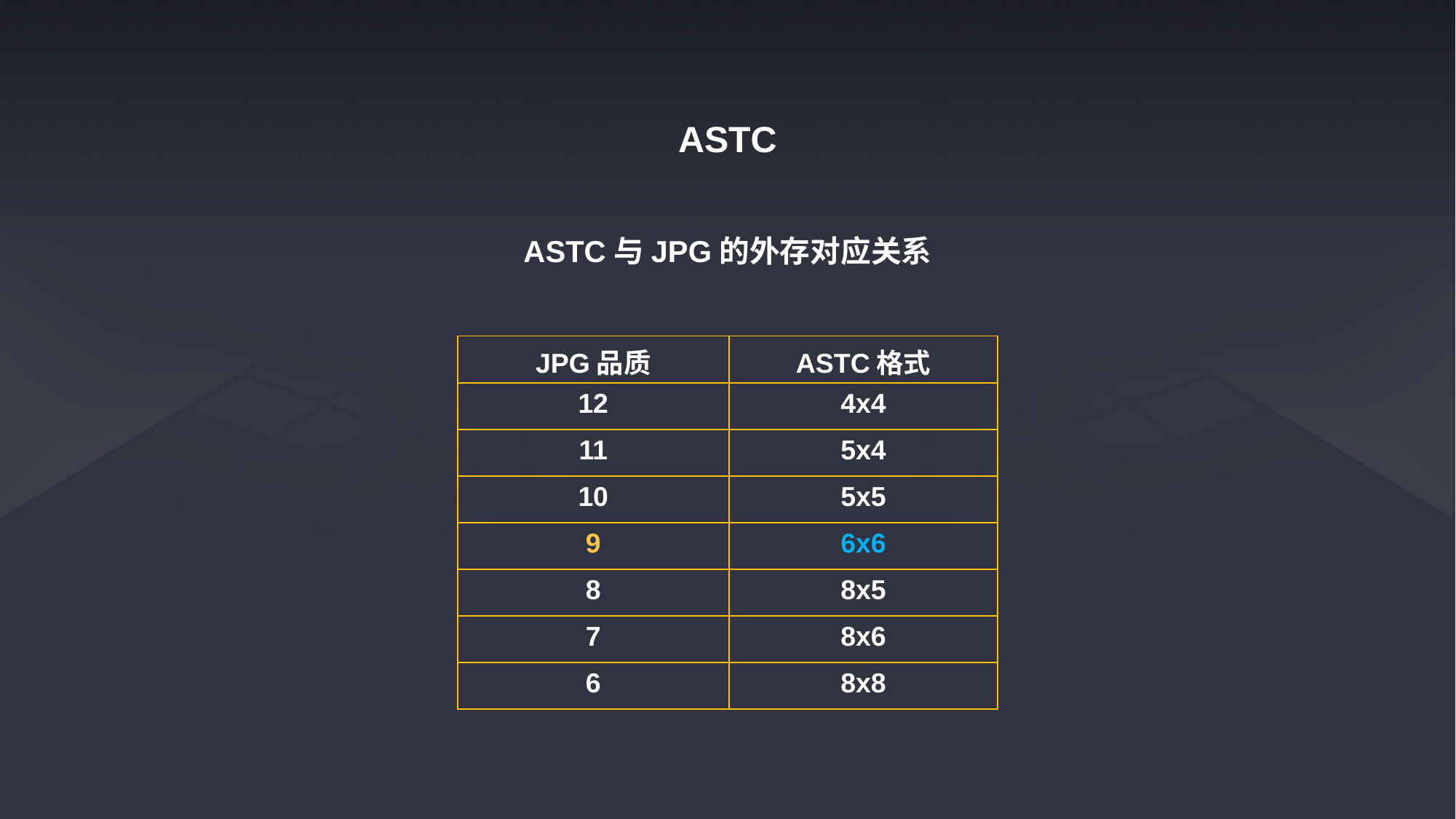

ASTC
ASTC与JPG的外存对应关系
| JPG品质 | ASTC格式 |
| --- | --- |
| 12 | 4x4 |
| 11 | 5x4 |
| 10 | 5x5 |
| 9 | 6x6 |
| 8 | 8x5 |
| 7 | 8x6 |
| 6 | 8x8 |